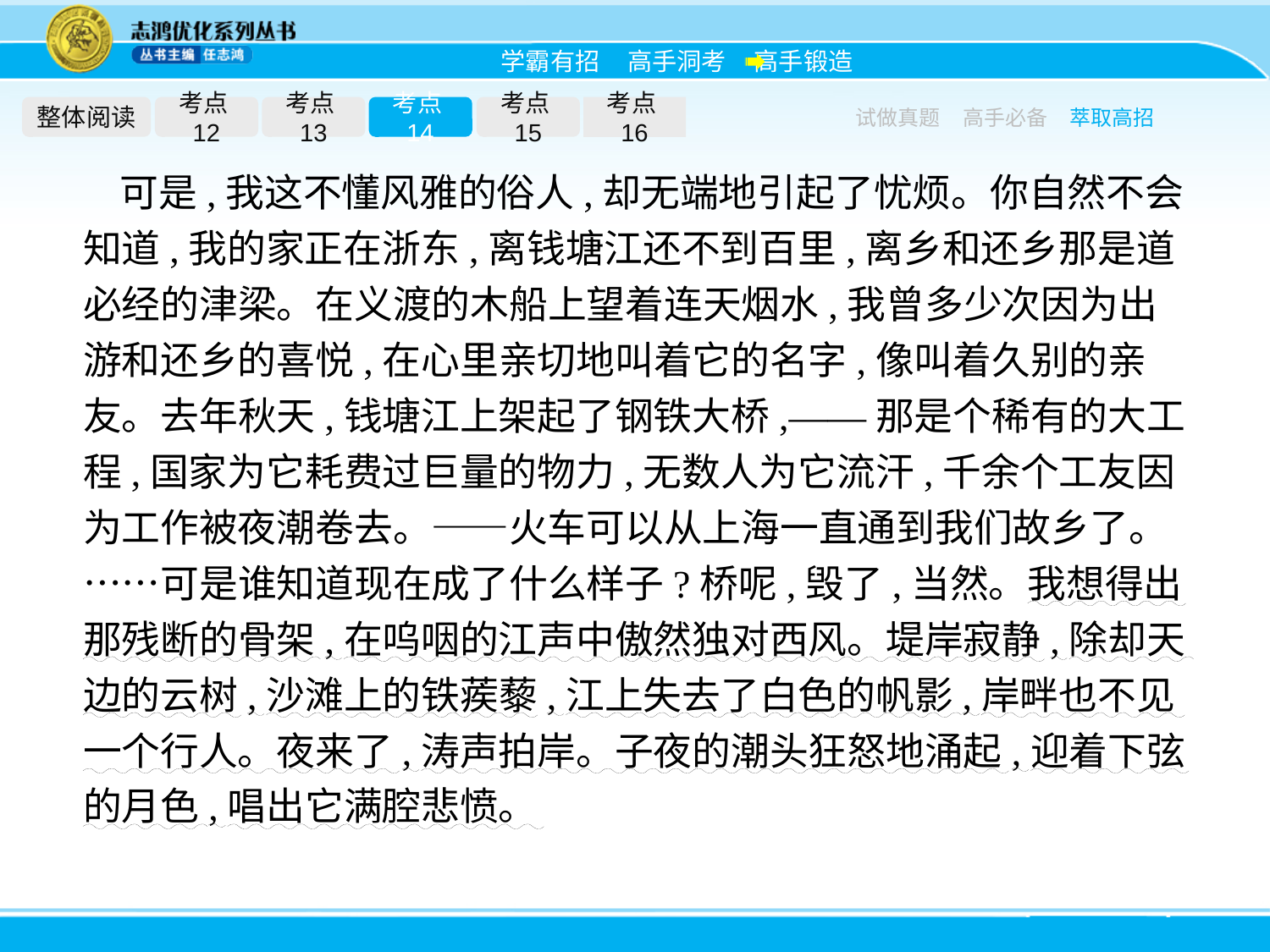

整体阅读
考点12
考点13
考点14
考点15
考点16
试做真题
高手必备
萃取高招
可是,我这不懂风雅的俗人,却无端地引起了忧烦。你自然不会知道,我的家正在浙东,离钱塘江还不到百里,离乡和还乡那是道必经的津梁。在义渡的木船上望着连天烟水,我曾多少次因为出游和还乡的喜悦,在心里亲切地叫着它的名字,像叫着久别的亲友。去年秋天,钱塘江上架起了钢铁大桥,——那是个稀有的大工程,国家为它耗费过巨量的物力,无数人为它流汗,千余个工友因为工作被夜潮卷去。——火车可以从上海一直通到我们故乡了。……可是谁知道现在成了什么样子?桥呢,毁了,当然。我想得出那残断的骨架,在呜咽的江声中傲然独对西风。堤岸寂静,除却天边的云树,沙滩上的铁蒺藜,江上失去了白色的帆影,岸畔也不见一个行人。夜来了,涛声拍岸。子夜的潮头狂怒地涌起,迎着下弦的月色,唱出它满腔悲愤。